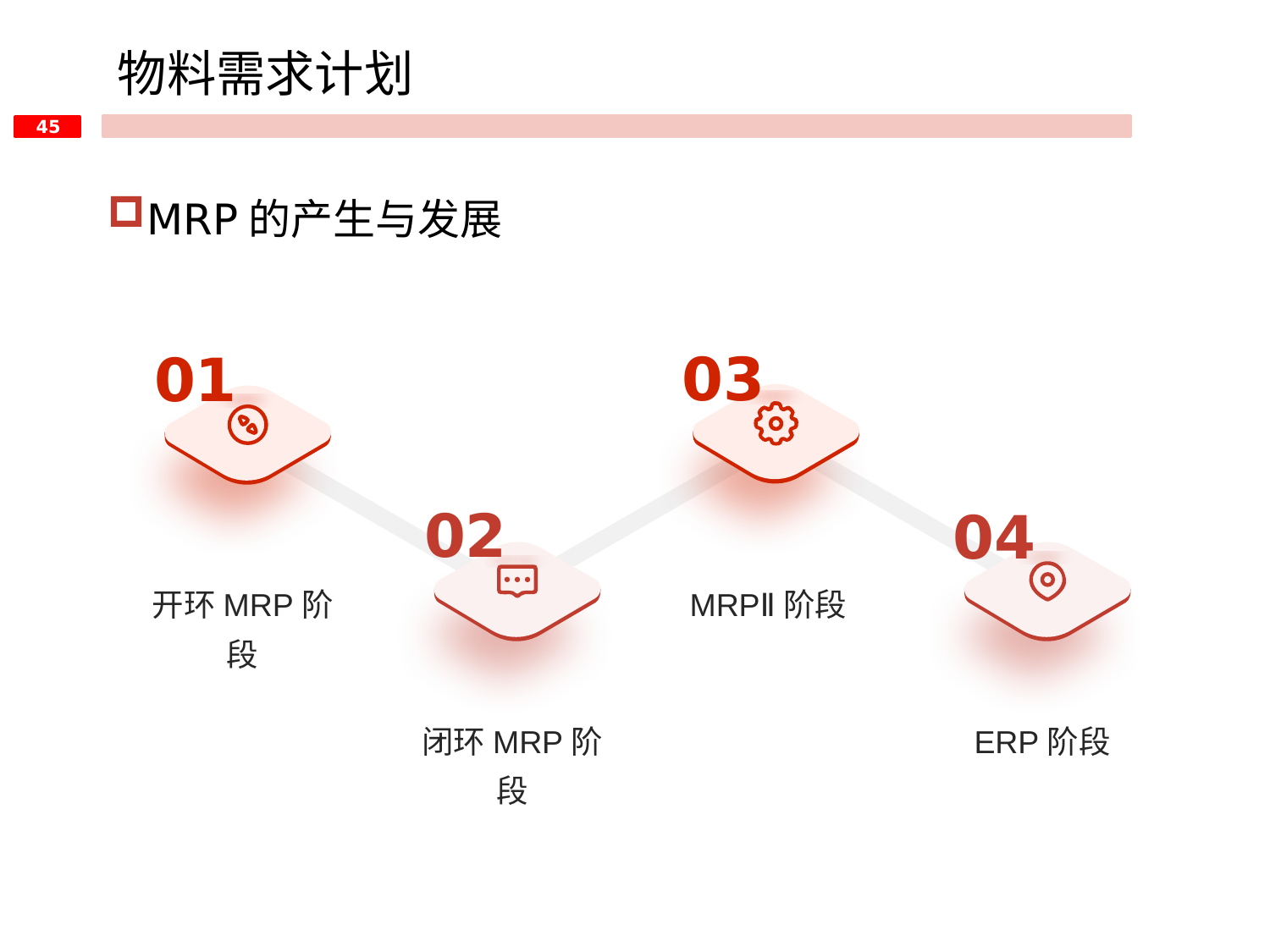

物料需求计划
45
MRP的产生与发展
03
01

02
04

开环MRP阶段
MRPⅡ阶段

闭环MRP阶段
ERP阶段